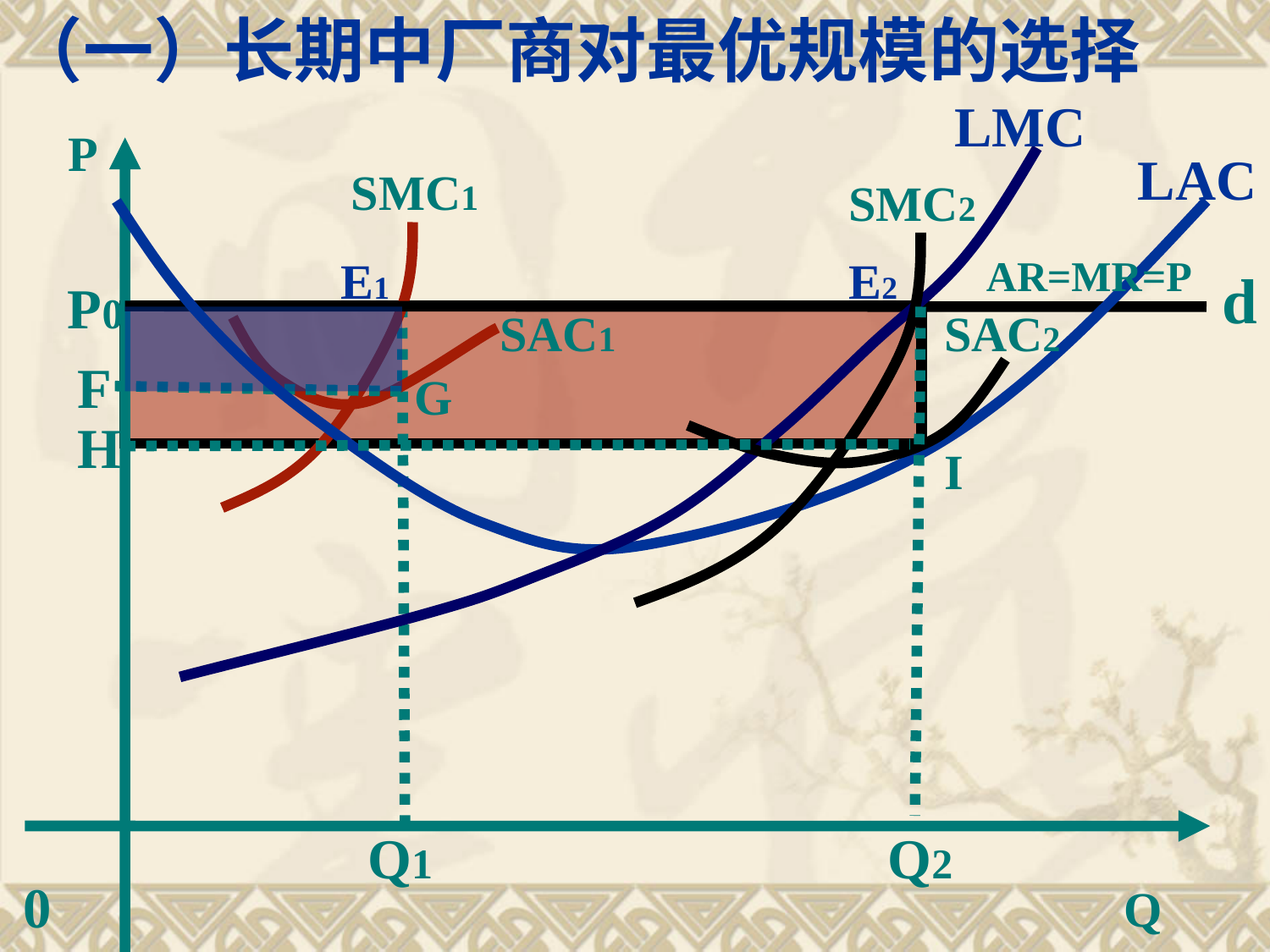

（一）长期中厂商对最优规模的选择
LMC
LAC

P

SMC1
SMC2

E2
SAC2

E1
AR=MR=P
d
P0
SAC1

H
I

F
G

Q1
Q2

0
Q